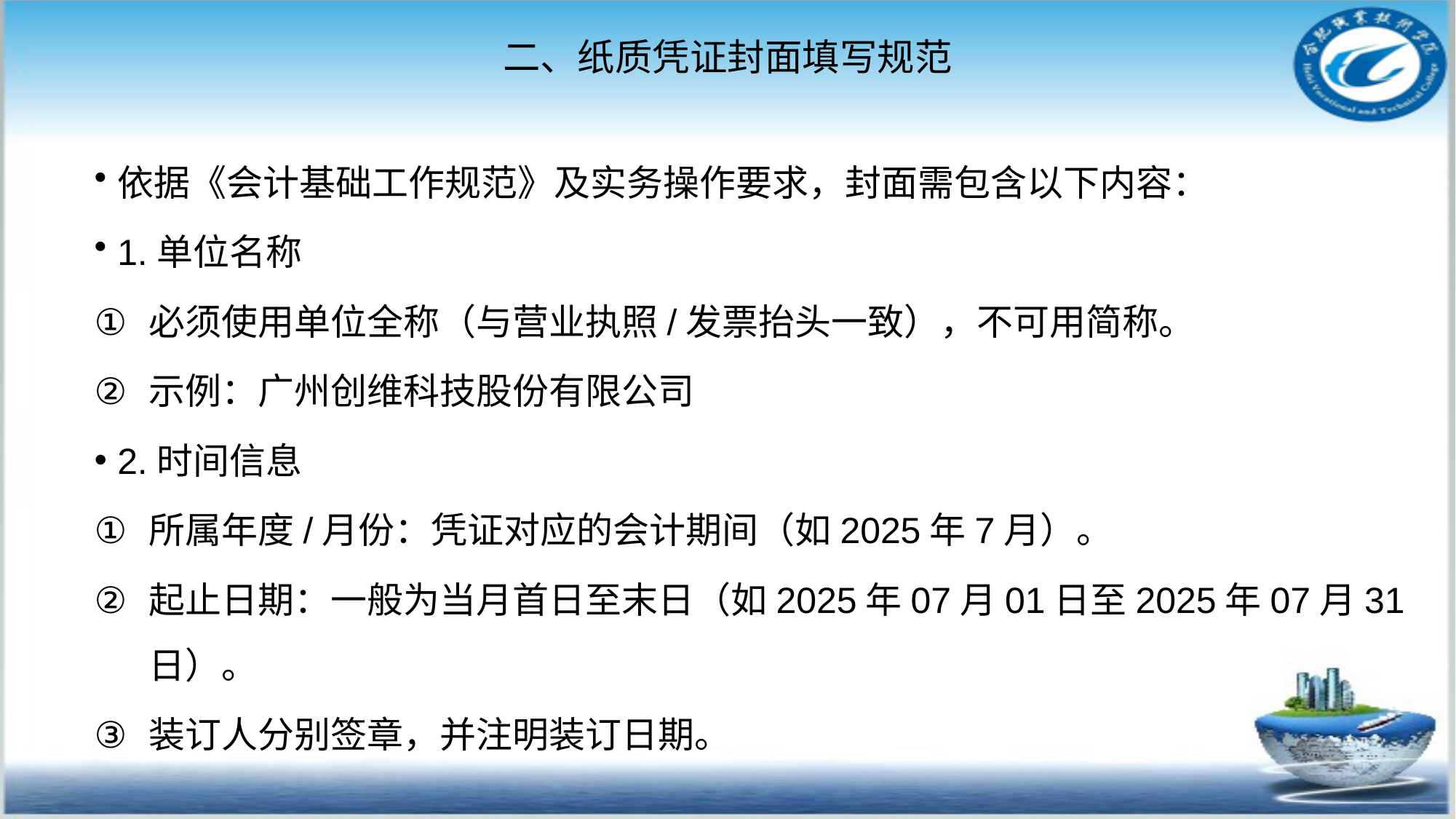

# 二、纸质凭证封面填写规范
依据《会计基础工作规范》及实务操作要求，封面需包含以下内容：
1.单位名称
必须使用单位全称（与营业执照/发票抬头一致），不可用简称。
示例：广州创维科技股份有限公司
2.时间信息
所属年度/月份：凭证对应的会计期间（如2025年7月）。
起止日期：一般为当月首日至末日（如2025年07月01日至2025年07月31日）。
装订人分别签章，并注明装订日期。